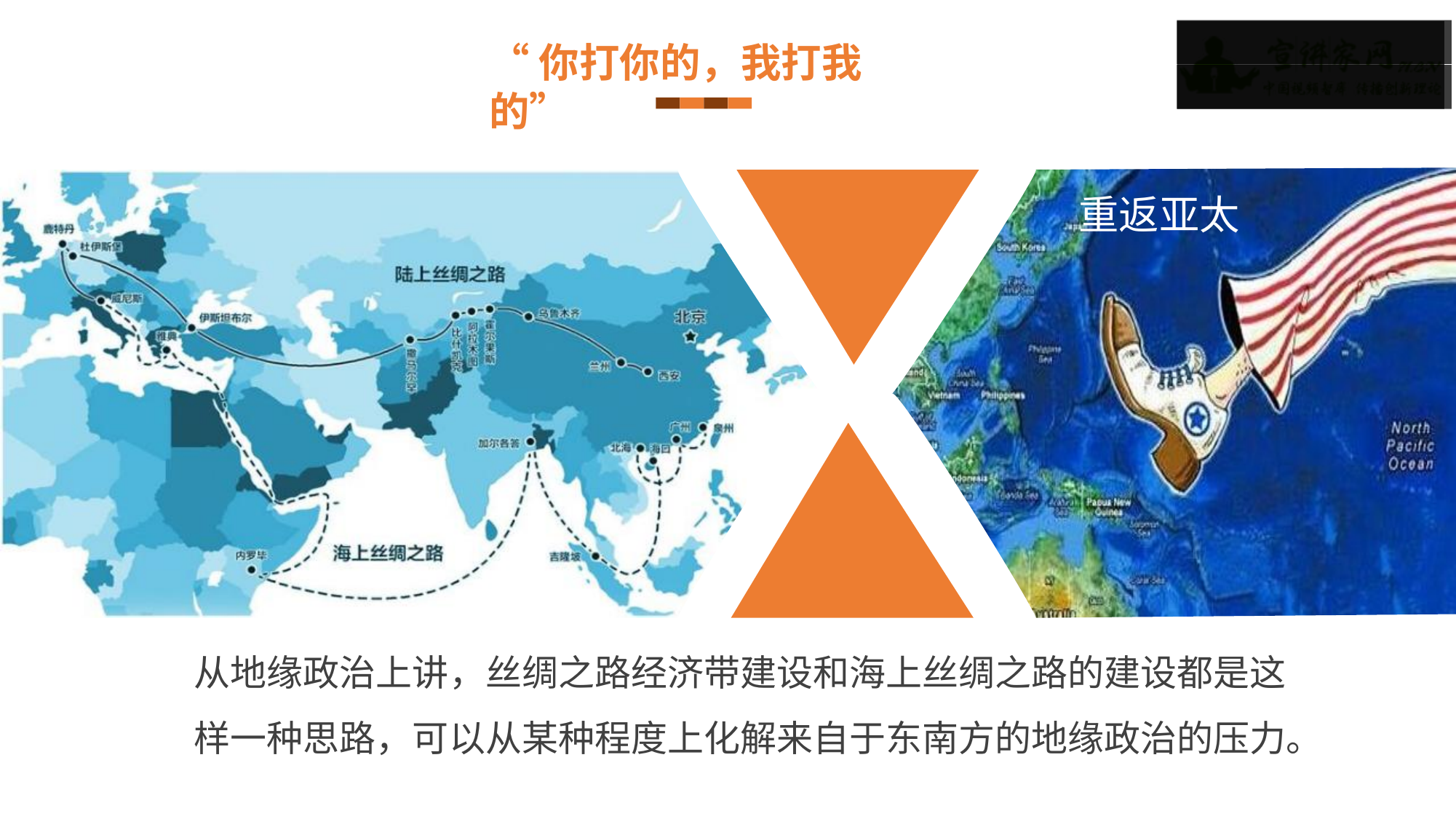

“你打你的，我打我的”

重返亚太

从地缘政治上讲，丝绸之路经济带建设和海上丝绸之路的建设都是这样一种思路，可以从某种程度上化解来自于东南方的地缘政治的压力。